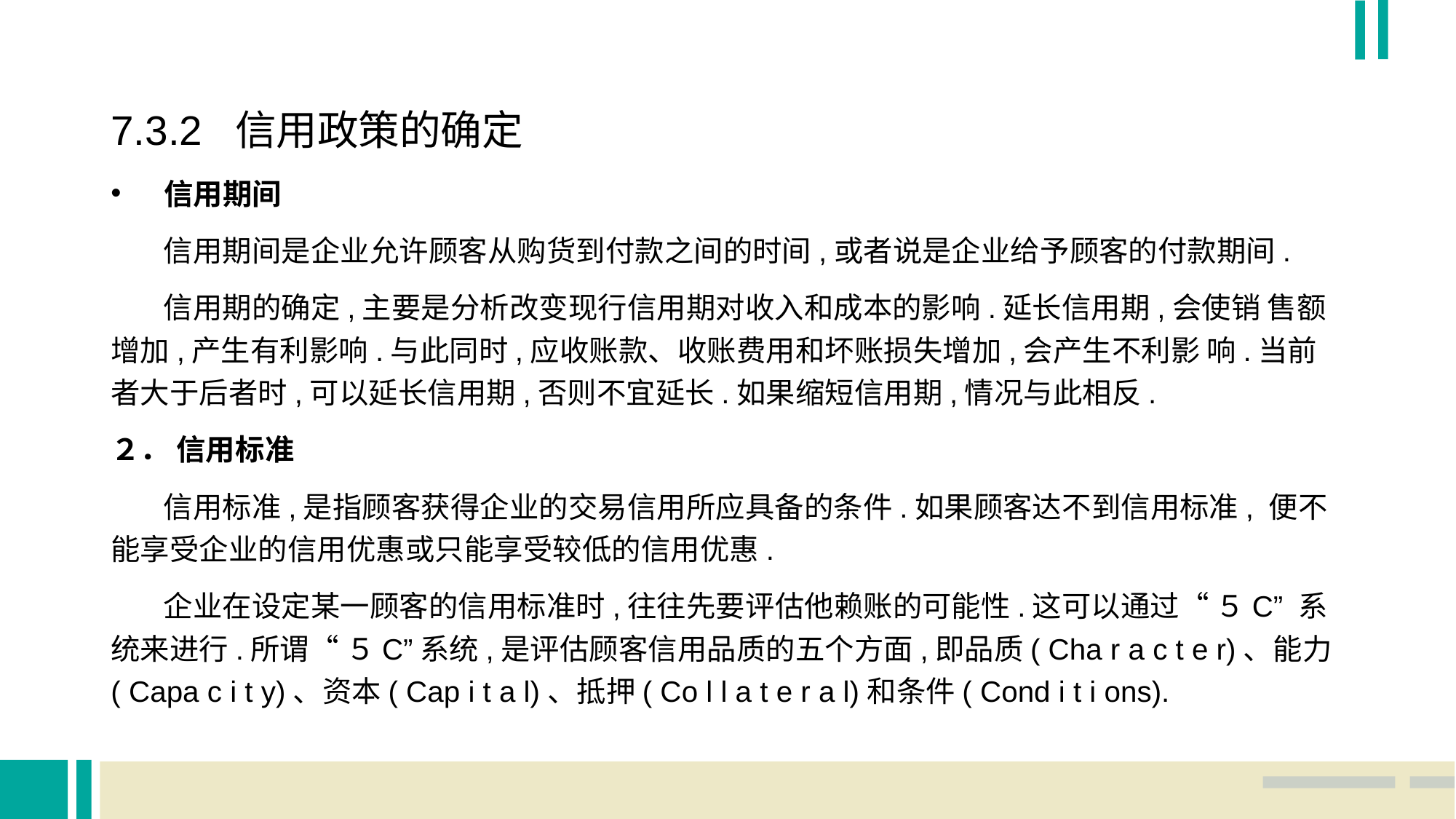

7.3.2  信用政策的确定
信用期间
       信用期间是企业允许顾客从购货到付款之间的时间,或者说是企业给予顾客的付款期间.
       信用期的确定,主要是分析改变现行信用期对收入和成本的影响.延长信用期,会使销 售额增加,产生有利影响.与此同时,应收账款、收账费用和坏账损失增加,会产生不利影 响.当前者大于后者时,可以延长信用期,否则不宜延长.如果缩短信用期,情况与此相反.
２． 信用标准
       信用标准,是指顾客获得企业的交易信用所应具备的条件.如果顾客达不到信用标准, 便不能享受企业的信用优惠或只能享受较低的信用优惠.
       企业在设定某一顾客的信用标准时,往往先要评估他赖账的可能性.这可以通过“ ５C” 系统来进行.所谓“ ５C”系统,是评估顾客信用品质的五个方面,即品质( Cha r a c t e r)、能力 ( Capa c i t y)、资本( Cap i t a l)、抵押( Co l l a t e r a l)和条件( Cond i t i ons).